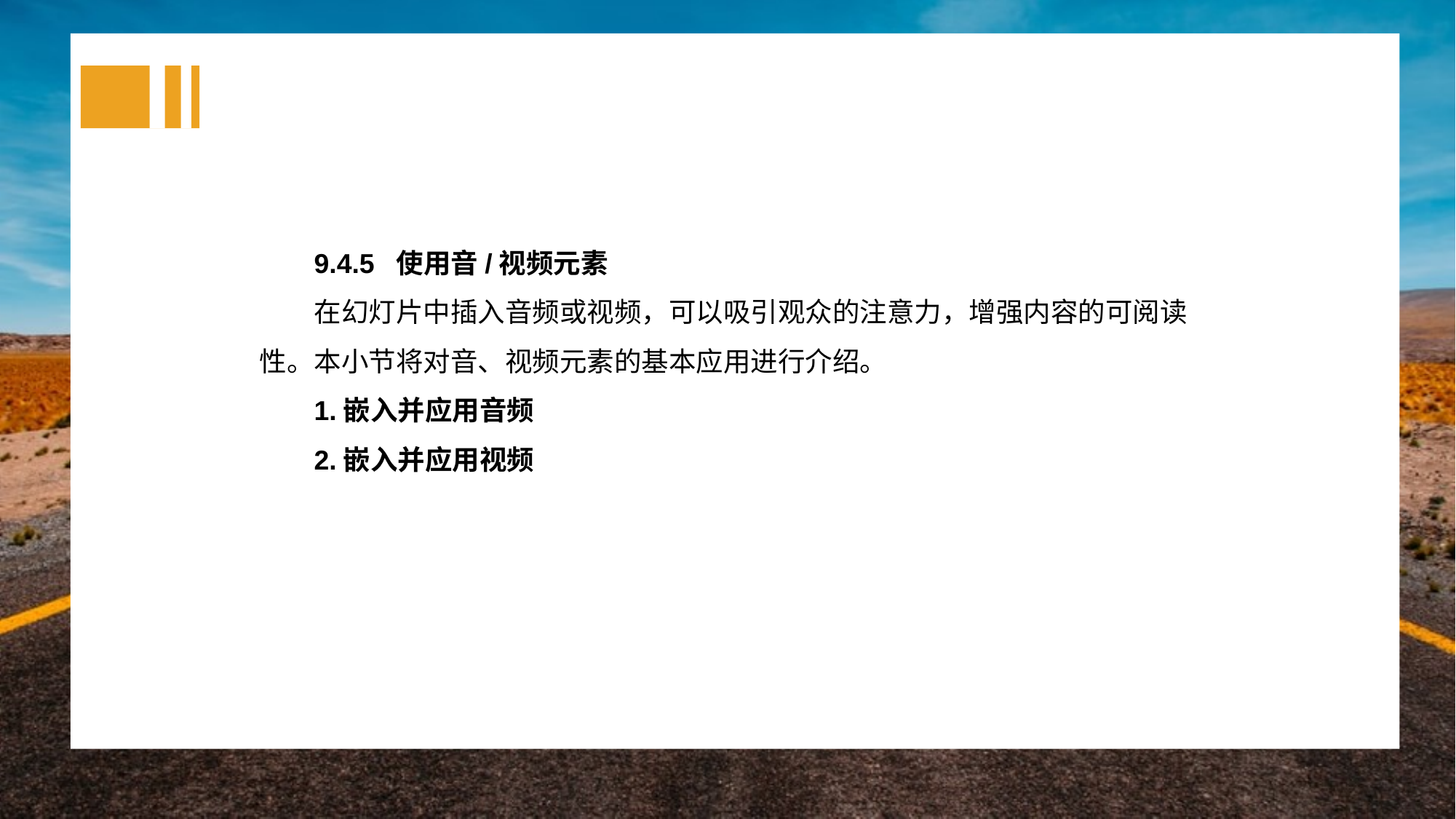

9.4.5  使用音/视频元素
在幻灯片中插入音频或视频，可以吸引观众的注意力，增强内容的可阅读性。本小节将对音、视频元素的基本应用进行介绍。
1.嵌入并应用音频
2.嵌入并应用视频